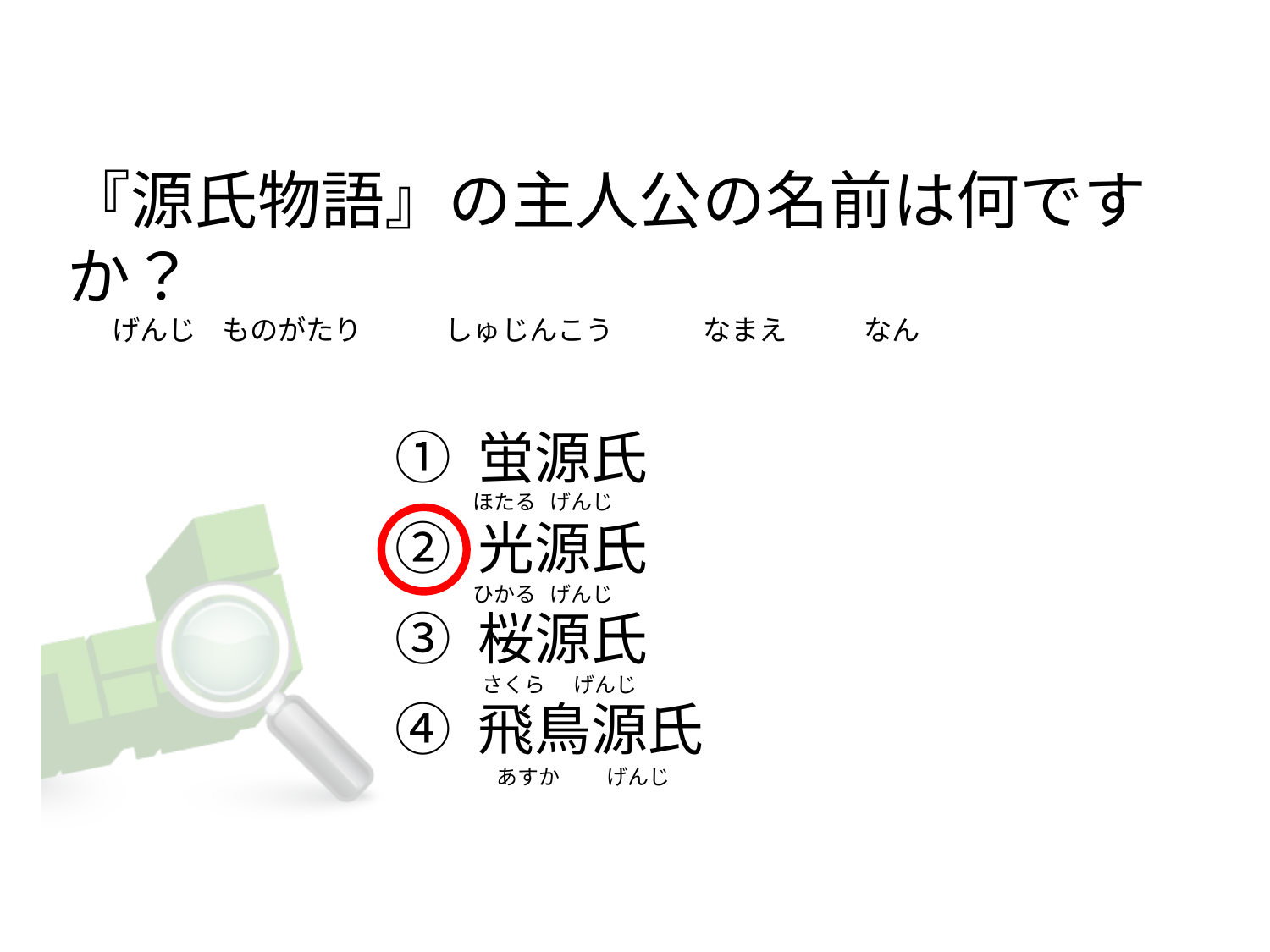

『源氏物語』の主人公の名前は何ですか？
      げんじ    ものがたり             しゅじんこう              なまえ            なん
① 蛍源氏
② 光源氏
③ 桜源氏
④ 飛鳥源氏
ほたる   げんじ

ひかる   げんじ
 さくら      げんじ
    あすか          げんじ